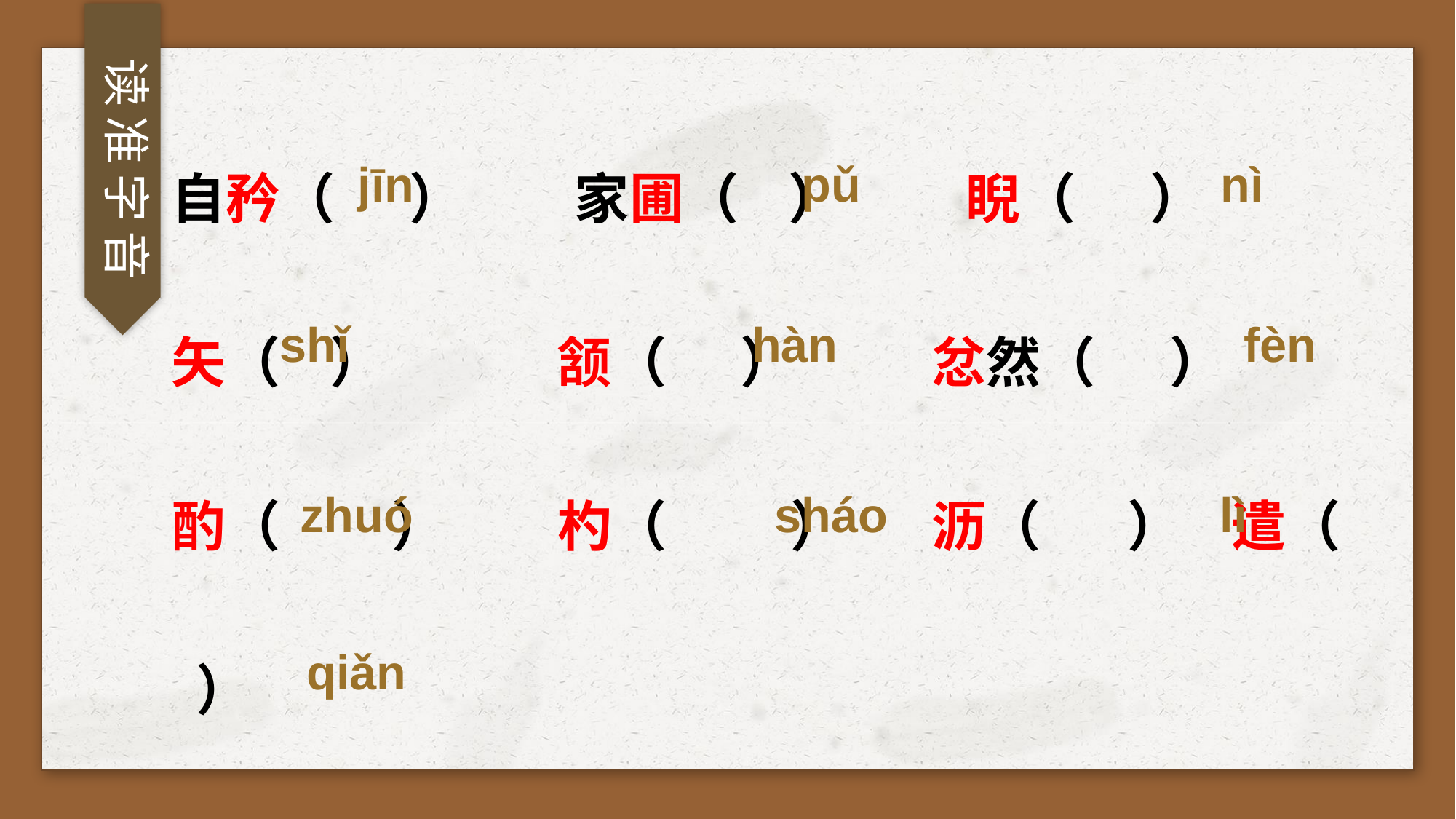

读准字音

自矜（      ）         家圃（    ）          睨（      ）
矢（    ）              颔（      ）           忿然（      ）
酌（         ）         杓（          ）       沥（       ）    遣（         ）
jīn
pǔ
nì
shǐ
hàn
fèn
zhuó
sháo
lì
qiǎn